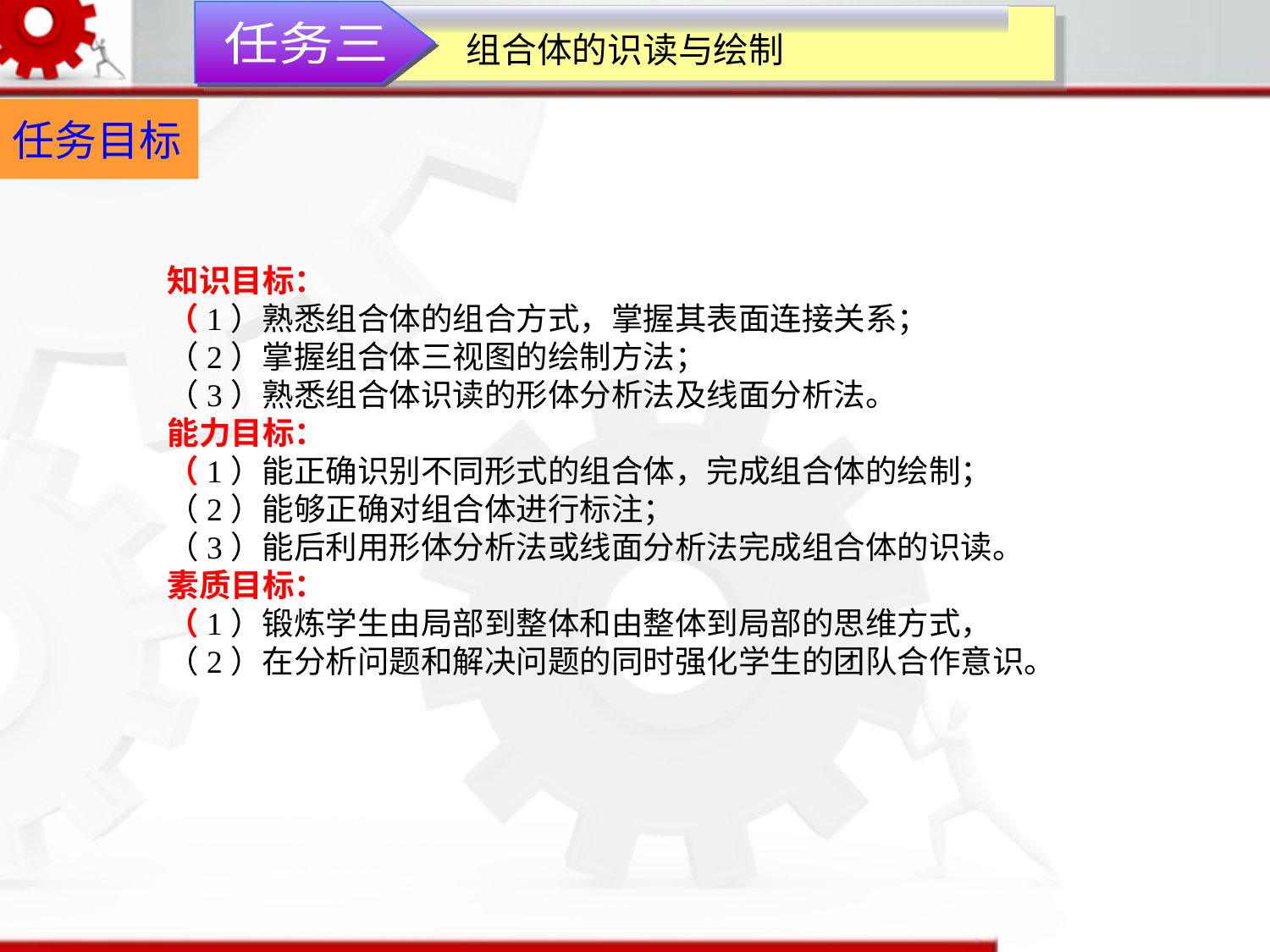

任务三
组合体的识读与绘制
任务目标
知识目标：（1）熟悉组合体的组合方式，掌握其表面连接关系；（2）掌握组合体三视图的绘制方法；（3）熟悉组合体识读的形体分析法及线面分析法。能力目标：（1）能正确识别不同形式的组合体，完成组合体的绘制； （2）能够正确对组合体进行标注；（3）能后利用形体分析法或线面分析法完成组合体的识读。素质目标：（1）锻炼学生由局部到整体和由整体到局部的思维方式，（2）在分析问题和解决问题的同时强化学生的团队合作意识。